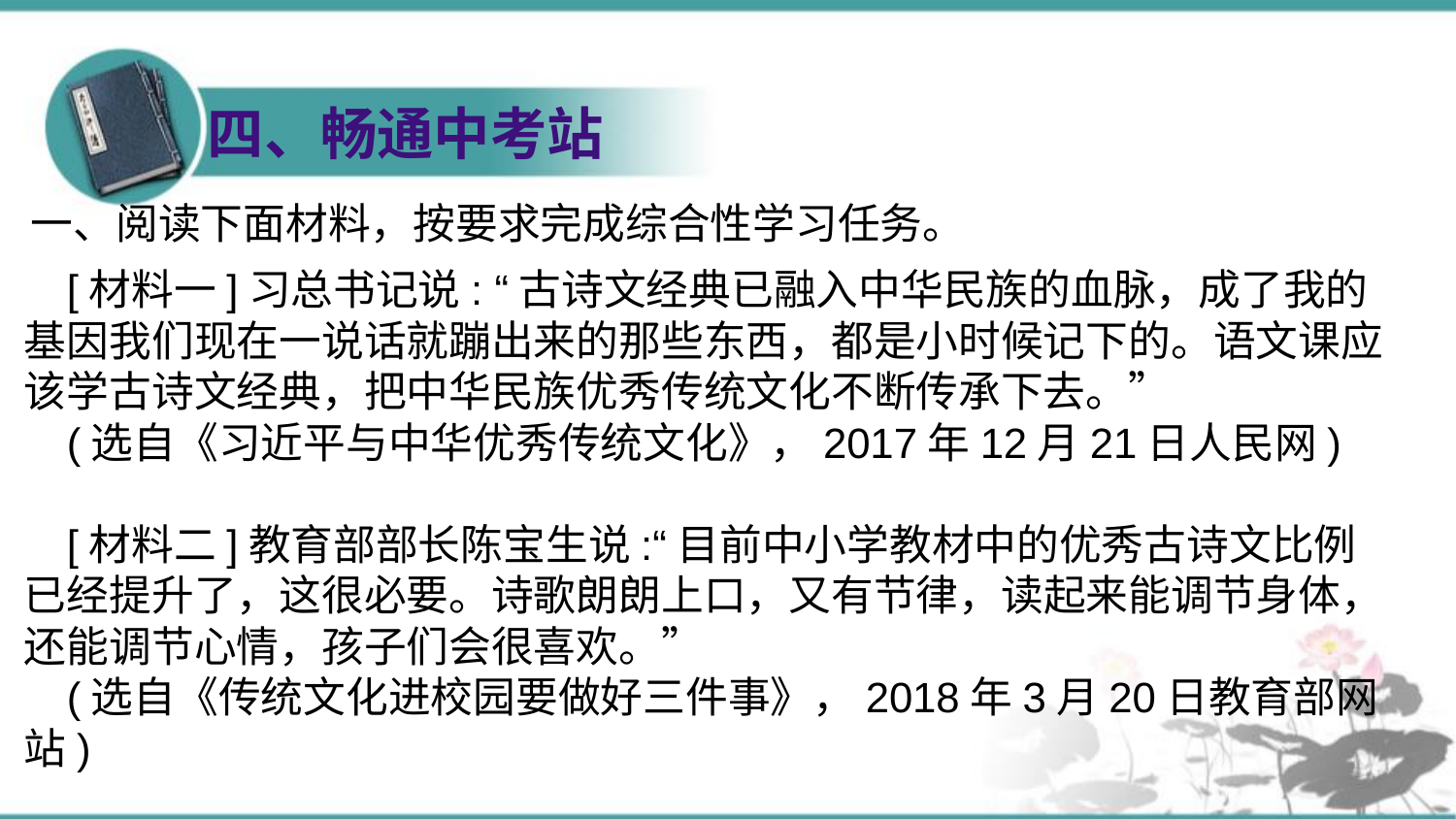

四、畅通中考站
一、阅读下面材料，按要求完成综合性学习任务。
[材料一]习总书记说: “古诗文经典已融入中华民族的血脉，成了我的基因我们现在一说话就蹦出来的那些东西，都是小时候记下的。语文课应该学古诗文经典，把中华民族优秀传统文化不断传承下去。”
(选自《习近平与中华优秀传统文化》，2017年12月21日人民网)

[材料二]教育部部长陈宝生说:“目前中小学教材中的优秀古诗文比例已经提升了，这很必要。诗歌朗朗上口，又有节律，读起来能调节身体，还能调节心情，孩子们会很喜欢。”
(选自《传统文化进校园要做好三件事》，2018年3月20日教育部网站)